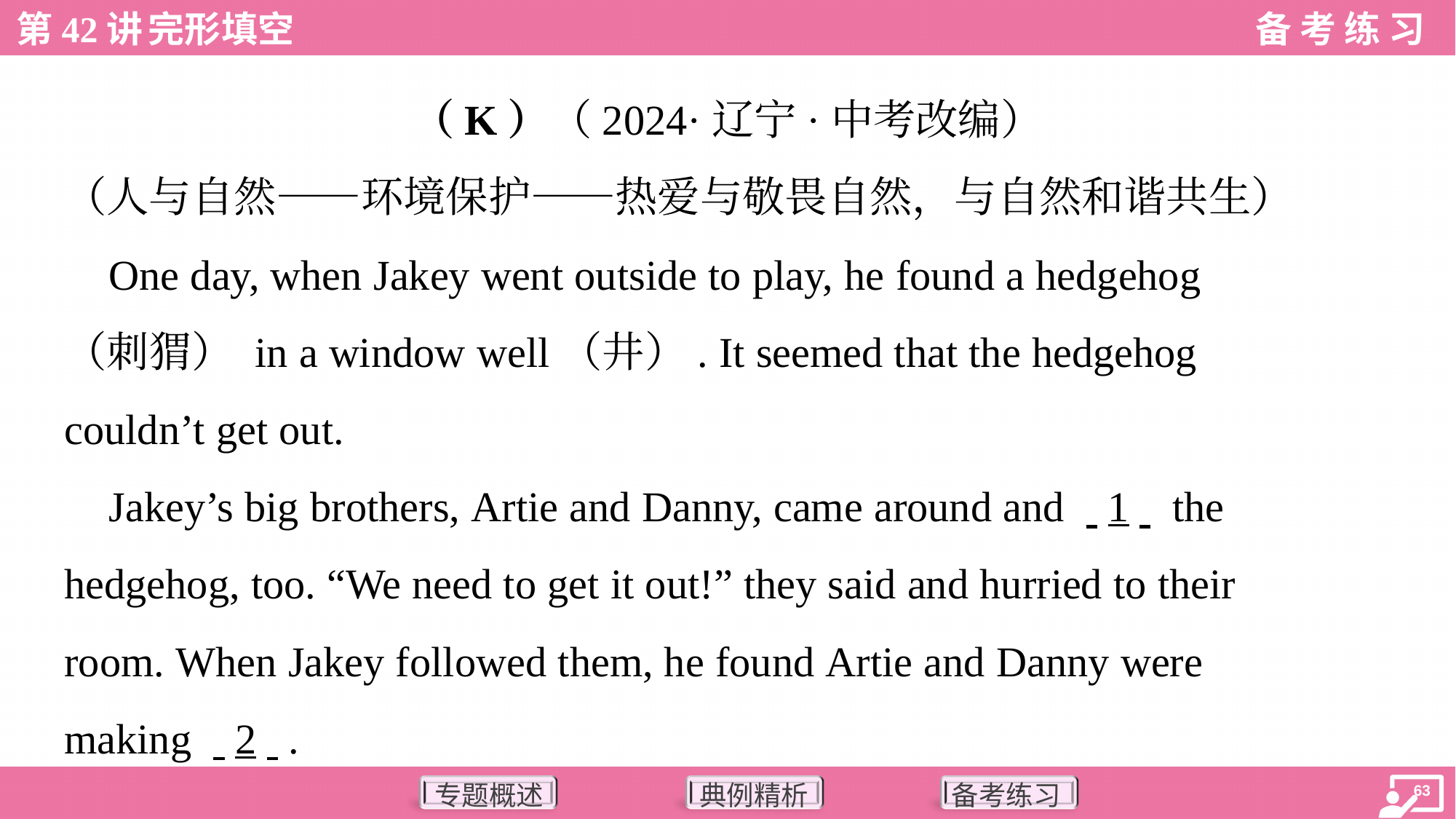

（K）（2024·辽宁·中考改编）
（人与自然——环境保护——热爱与敬畏自然，与自然和谐共生）
    One day, when Jakey went outside to play, he found a hedgehog
（刺猬） in a window well（井）. It seemed that the hedgehog
couldn’t get out.
    Jakey’s big brothers, Artie and Danny, came around and . .1. . the
hedgehog, too. “We need to get it out!” they said and hurried to their
room. When Jakey followed them, he found Artie and Danny were
making . .2. ..